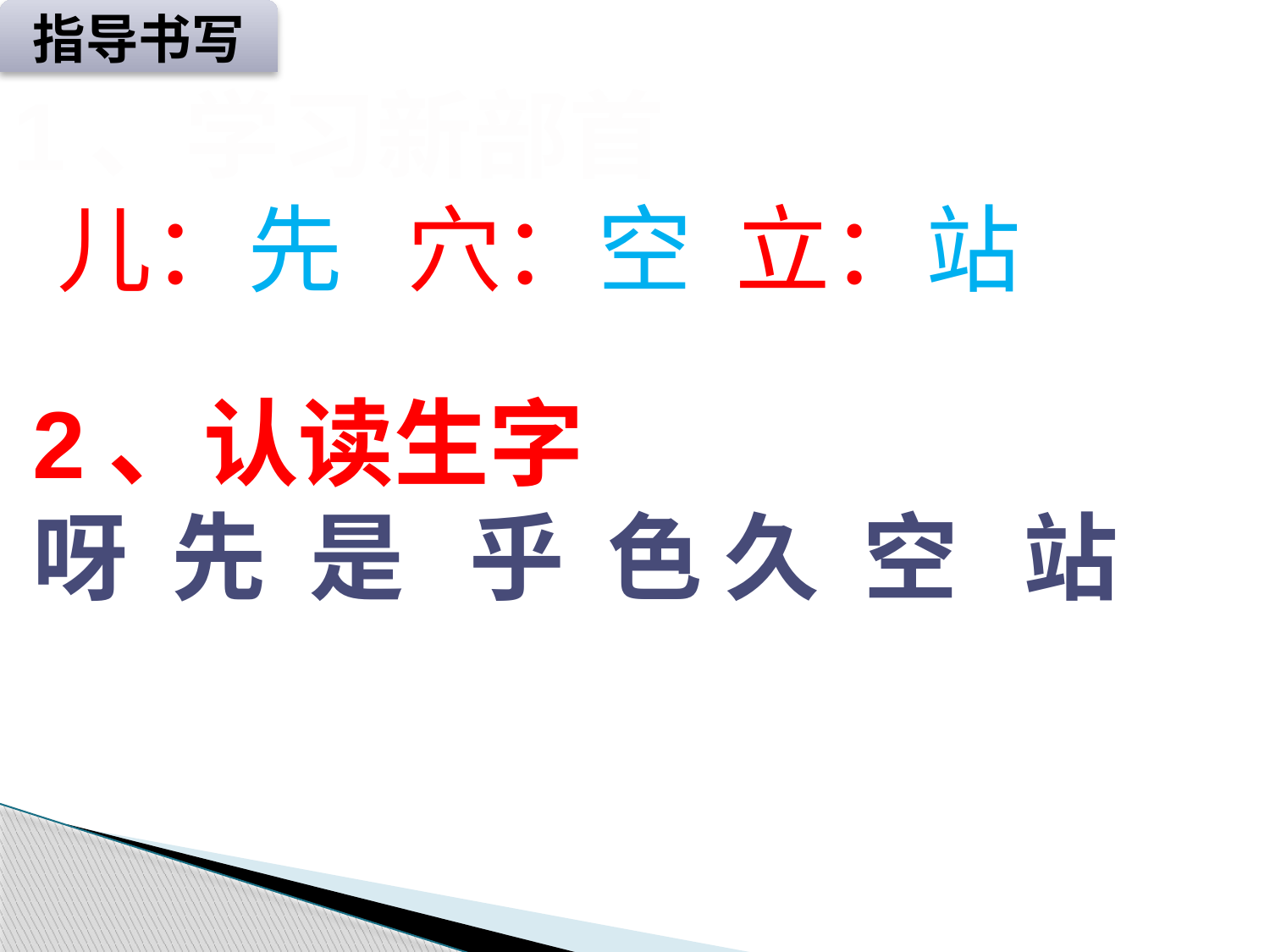

指导书写
1、学习新部首
 儿：先   穴：空  立：站
2、认读生字
呀  先  是   乎  色 久  空   站